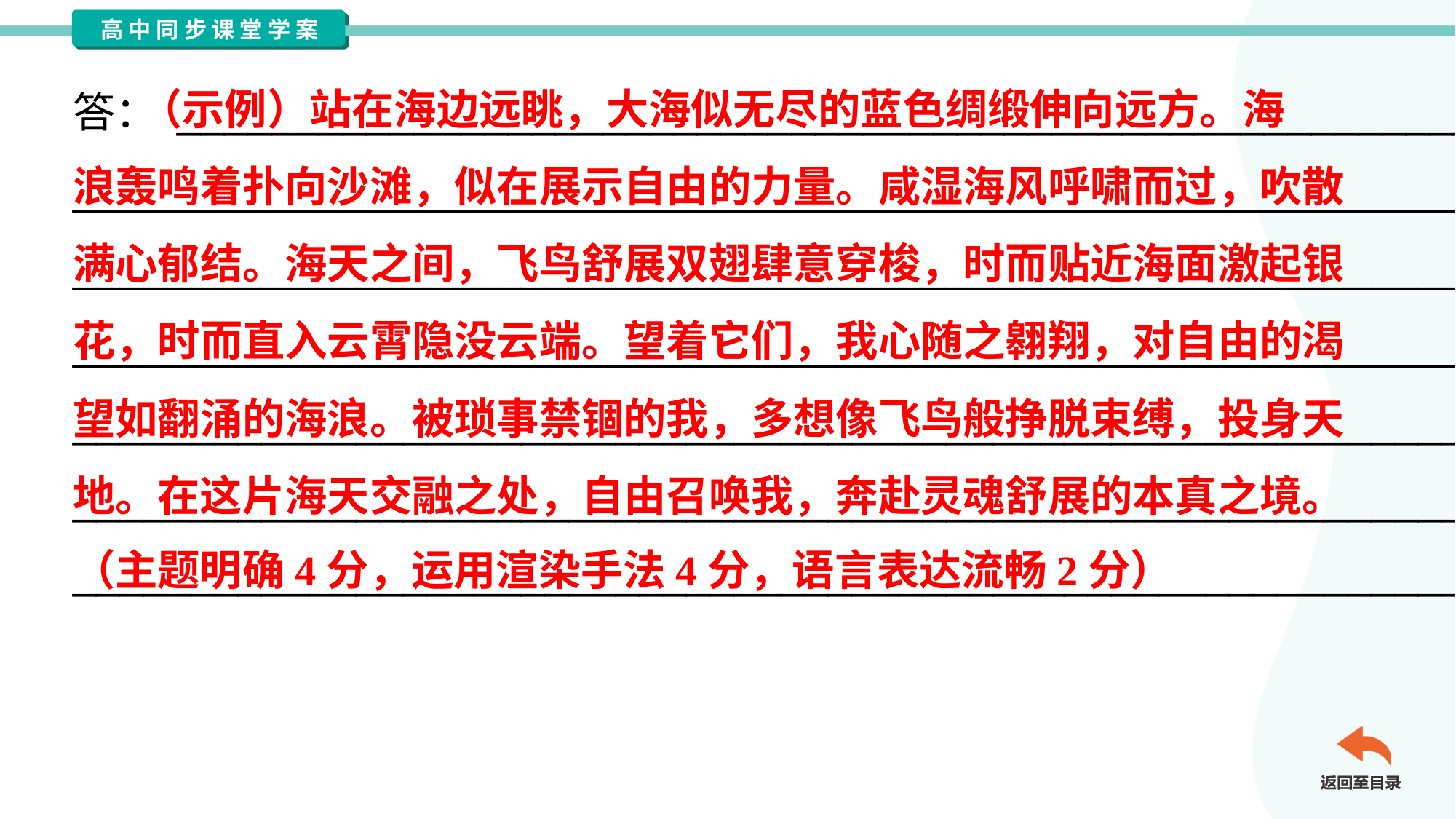

（示例）站在海边远眺，大海似无尽的蓝色绸缎伸向远方。海
浪轰鸣着扑向沙滩，似在展示自由的力量。咸湿海风呼啸而过，吹散
满心郁结。海天之间，飞鸟舒展双翅肆意穿梭，时而贴近海面激起银
花，时而直入云霄隐没云端。望着它们，我心随之翱翔，对自由的渴
望如翻涌的海浪。被琐事禁锢的我，多想像飞鸟般挣脱束缚，投身天
地。在这片海天交融之处，自由召唤我，奔赴灵魂舒展的本真之境。
（主题明确4分，运用渲染手法4分，语言表达流畅2分）
答： ________________________________________________________
_____________________________________________________________
_____________________________________________________________
_____________________________________________________________
_____________________________________________________________
_____________________________________________________________
_____________________________________________________________